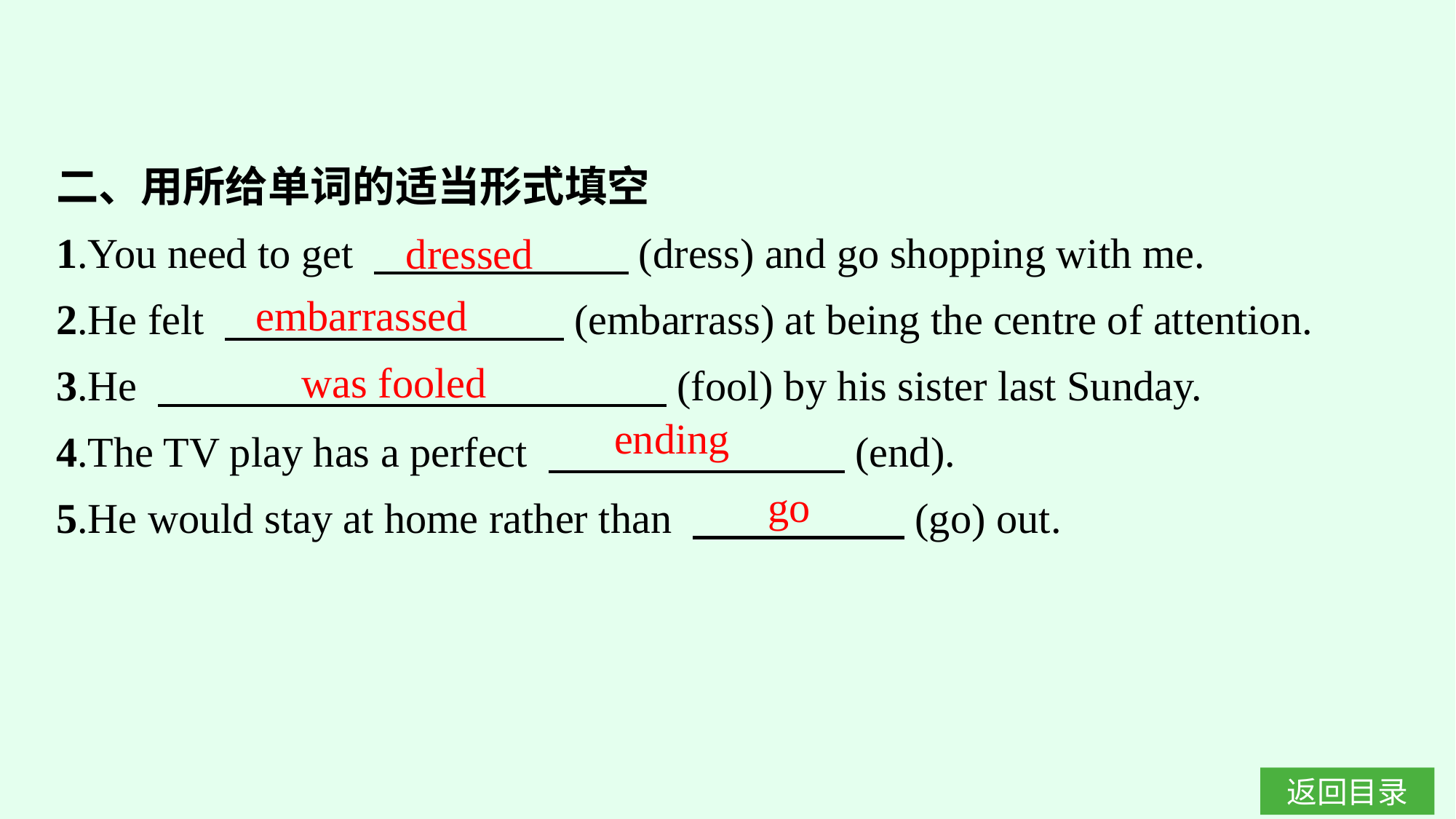

二、用所给单词的适当形式填空
1.You need to get 　　　　　　(dress) and go shopping with me.
2.He felt 　　　　　　　　(embarrass) at being the centre of attention.
3.He 　　　　　　　　　　　　(fool) by his sister last Sunday.
4.The TV play has a perfect 　　　　　　　(end).
5.He would stay at home rather than 　　　　　(go) out.
dressed
embarrassed
was fooled
ending
go